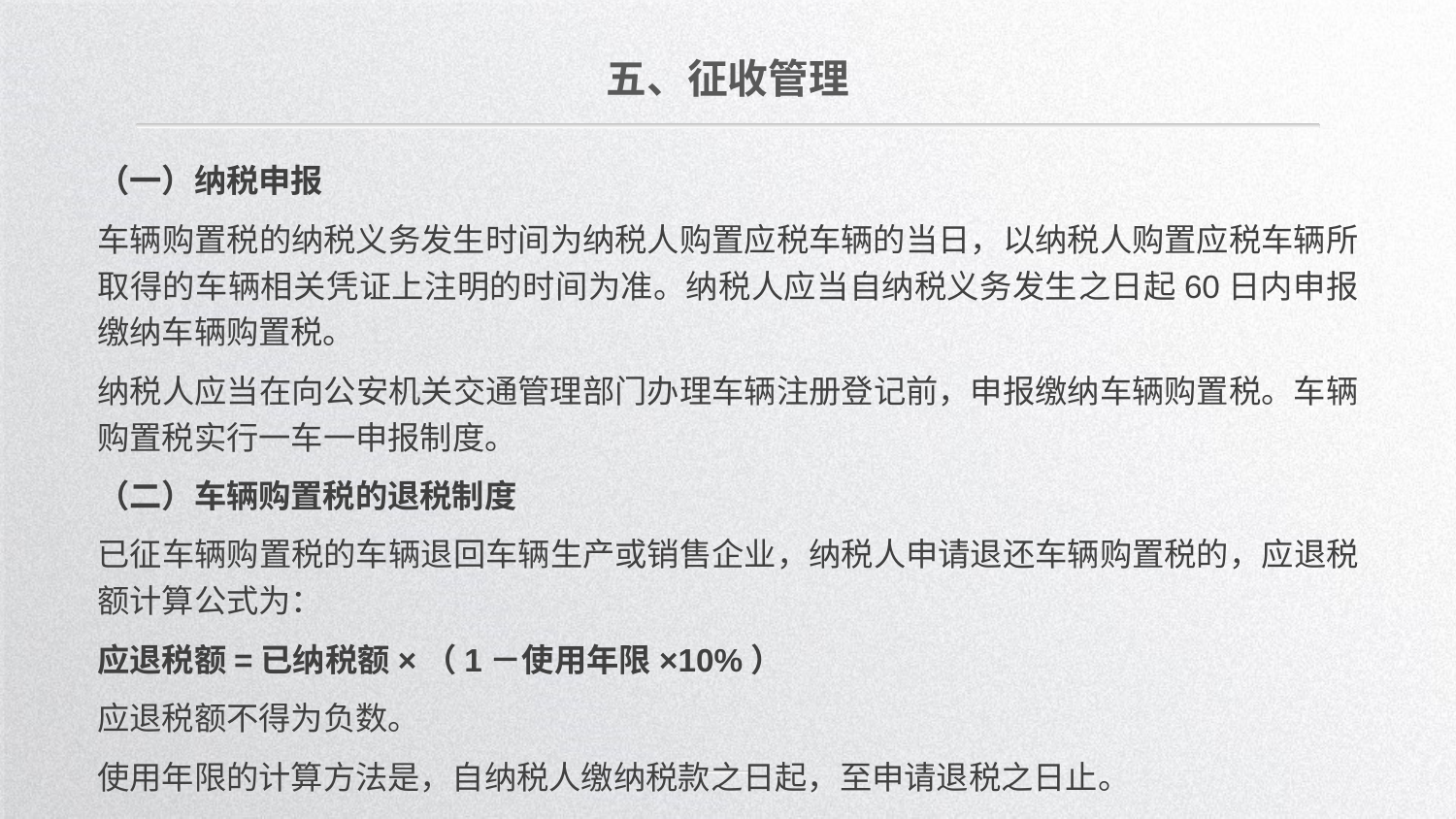

五、征收管理
（一）纳税申报
车辆购置税的纳税义务发生时间为纳税人购置应税车辆的当日，以纳税人购置应税车辆所取得的车辆相关凭证上注明的时间为准。纳税人应当自纳税义务发生之日起60日内申报缴纳车辆购置税。
纳税人应当在向公安机关交通管理部门办理车辆注册登记前，申报缴纳车辆购置税。车辆购置税实行一车一申报制度。
（二）车辆购置税的退税制度
已征车辆购置税的车辆退回车辆生产或销售企业，纳税人申请退还车辆购置税的，应退税额计算公式为：
应退税额=已纳税额×（1－使用年限×10%）
应退税额不得为负数。
使用年限的计算方法是，自纳税人缴纳税款之日起，至申请退税之日止。